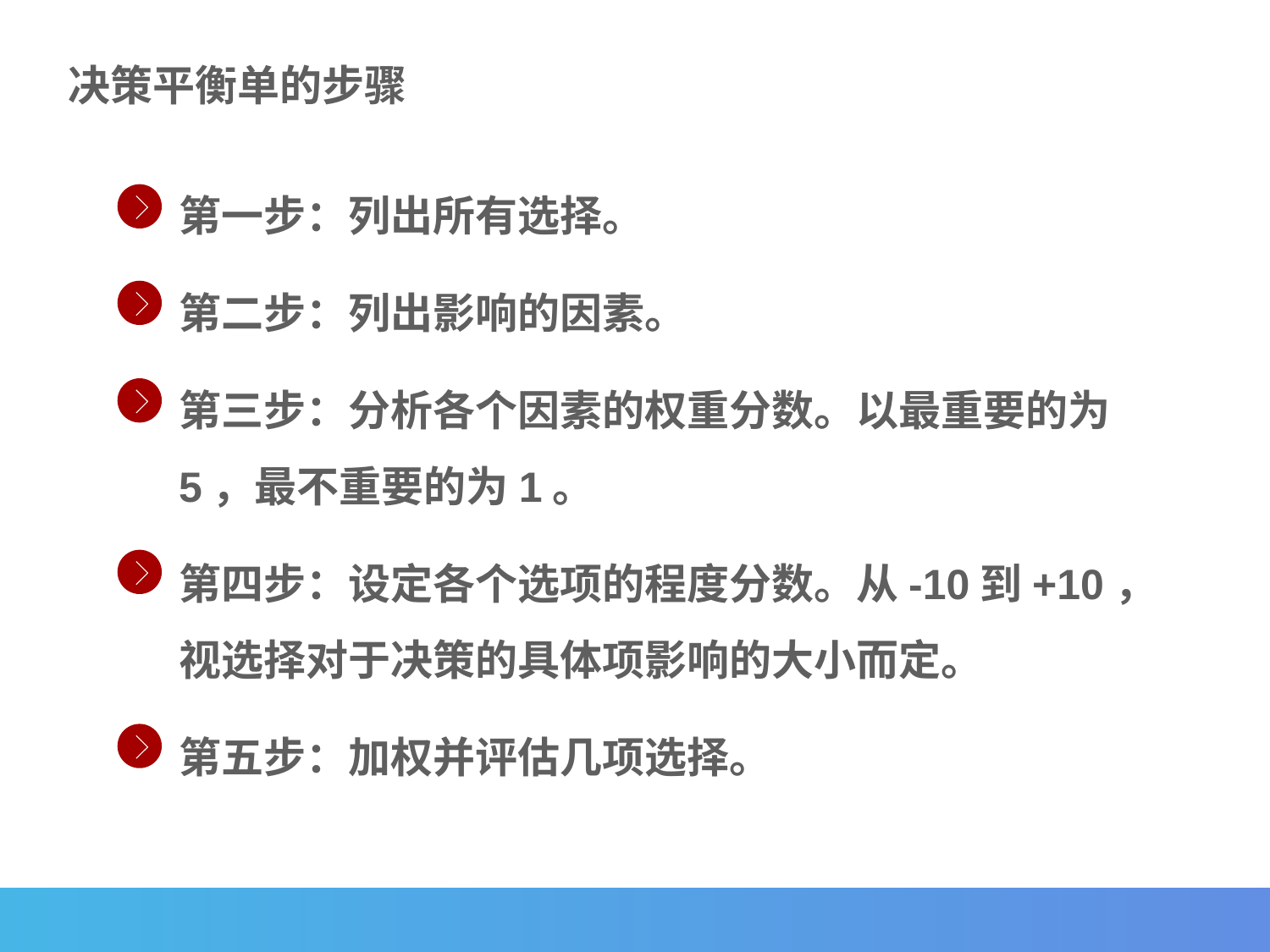

决策平衡单的步骤
第一步：列出所有选择。
第二步：列出影响的因素。
第三步：分析各个因素的权重分数。以最重要的为5，最不重要的为1。
第四步：设定各个选项的程度分数。从-10到+10，视选择对于决策的具体项影响的大小而定。
第五步：加权并评估几项选择。